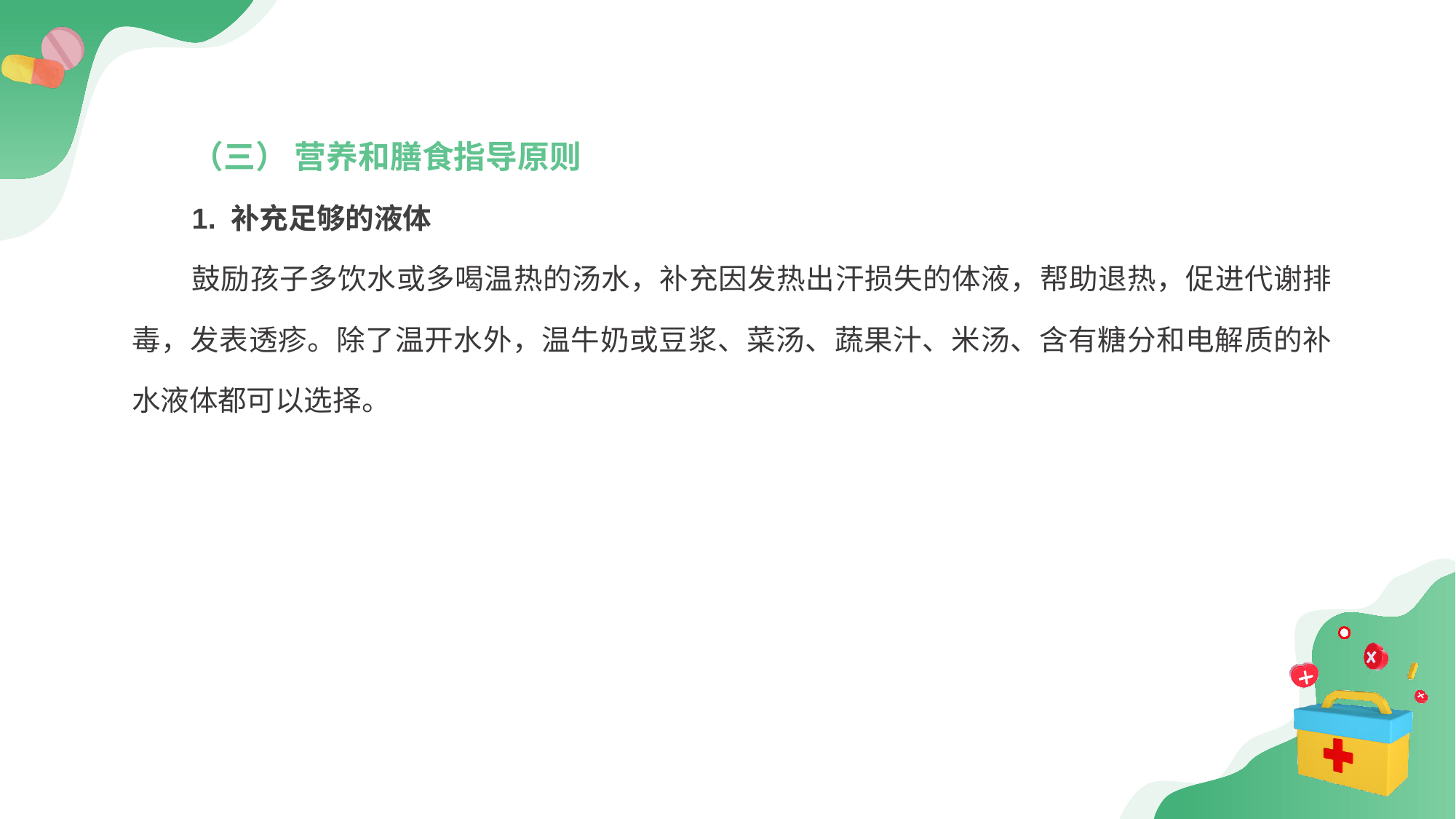

（三） 营养和膳食指导原则
1. 补充足够的液体
鼓励孩子多饮水或多喝温热的汤水，补充因发热出汗损失的体液，帮助退热，促进代谢排毒，发表透疹。除了温开水外，温牛奶或豆浆、菜汤、蔬果汁、米汤、含有糖分和电解质的补水液体都可以选择。